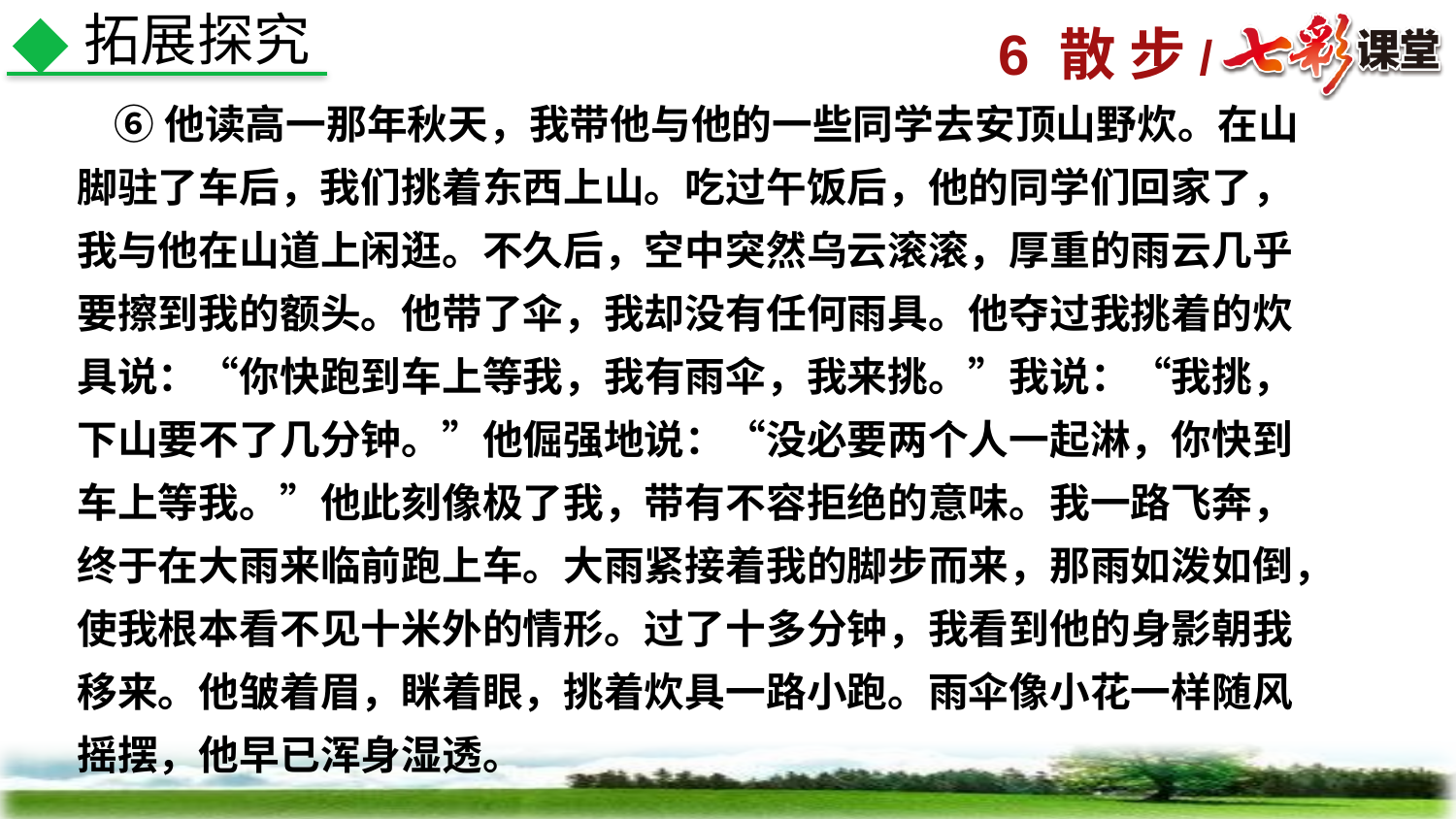

拓展探究

    ⑥他读高一那年秋天，我带他与他的一些同学去安顶山野炊。在山脚驻了车后，我们挑着东西上山。吃过午饭后，他的同学们回家了，我与他在山道上闲逛。不久后，空中突然乌云滚滚，厚重的雨云几乎要擦到我的额头。他带了伞，我却没有任何雨具。他夺过我挑着的炊具说：“你快跑到车上等我，我有雨伞，我来挑。”我说：“我挑，下山要不了几分钟。”他倔强地说：“没必要两个人一起淋，你快到车上等我。”他此刻像极了我，带有不容拒绝的意味。我一路飞奔，终于在大雨来临前跑上车。大雨紧接着我的脚步而来，那雨如泼如倒，使我根本看不见十米外的情形。过了十多分钟，我看到他的身影朝我移来。他皱着眉，眯着眼，挑着炊具一路小跑。雨伞像小花一样随风摇摆，他早已浑身湿透。